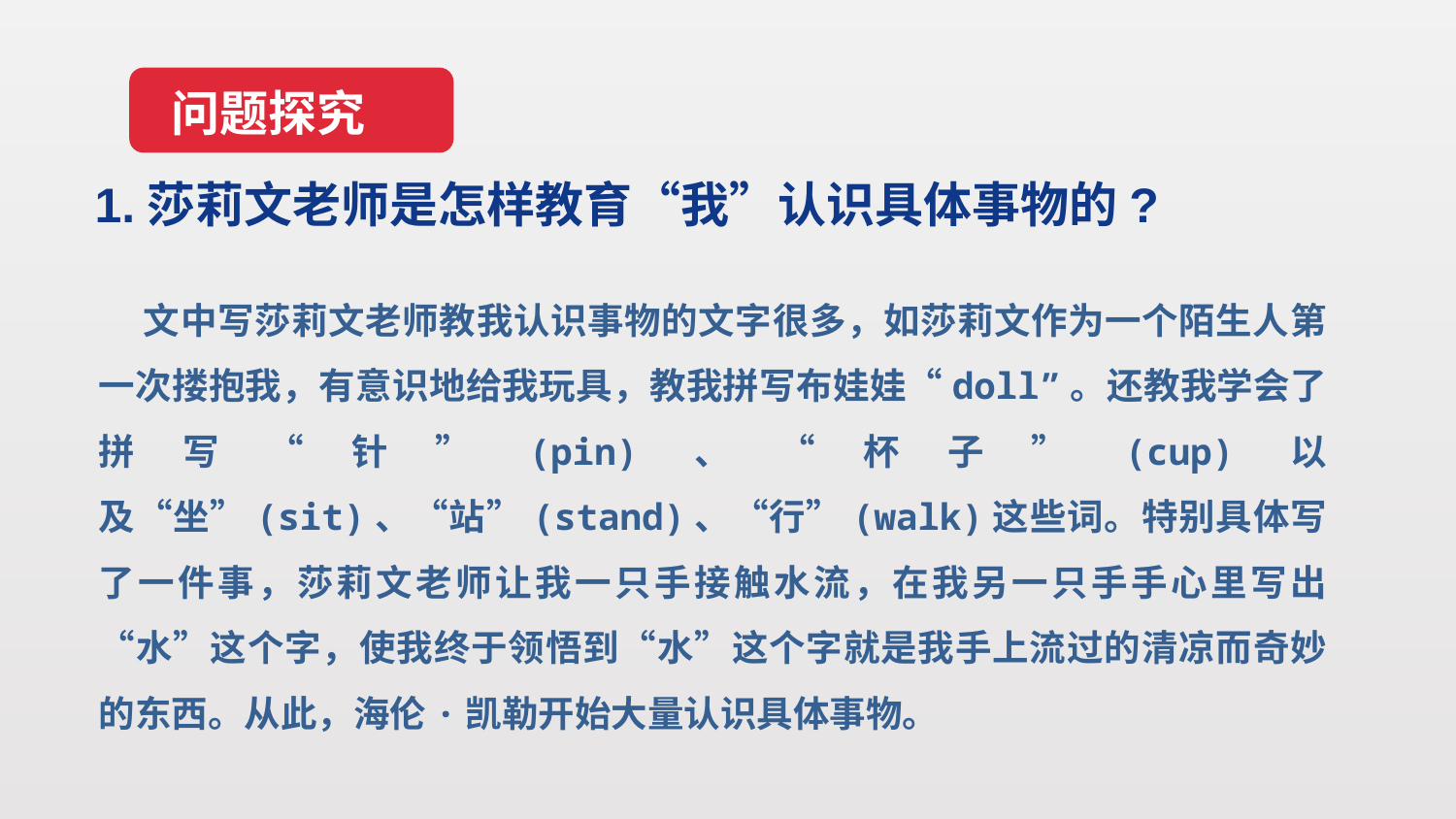

问题探究
1.莎莉文老师是怎样教育“我”认识具体事物的?
    文中写莎莉文老师教我认识事物的文字很多，如莎莉文作为一个陌生人第一次搂抱我，有意识地给我玩具，教我拼写布娃娃“doll”。还教我学会了拼写“针”(pin)、“杯子”(cup)以及“坐”(sit)、“站”(stand)、“行”(walk)这些词。特别具体写了一件事，莎莉文老师让我一只手接触水流，在我另一只手手心里写出“水”这个字，使我终于领悟到“水”这个字就是我手上流过的清凉而奇妙的东西。从此，海伦·凯勒开始大量认识具体事物。